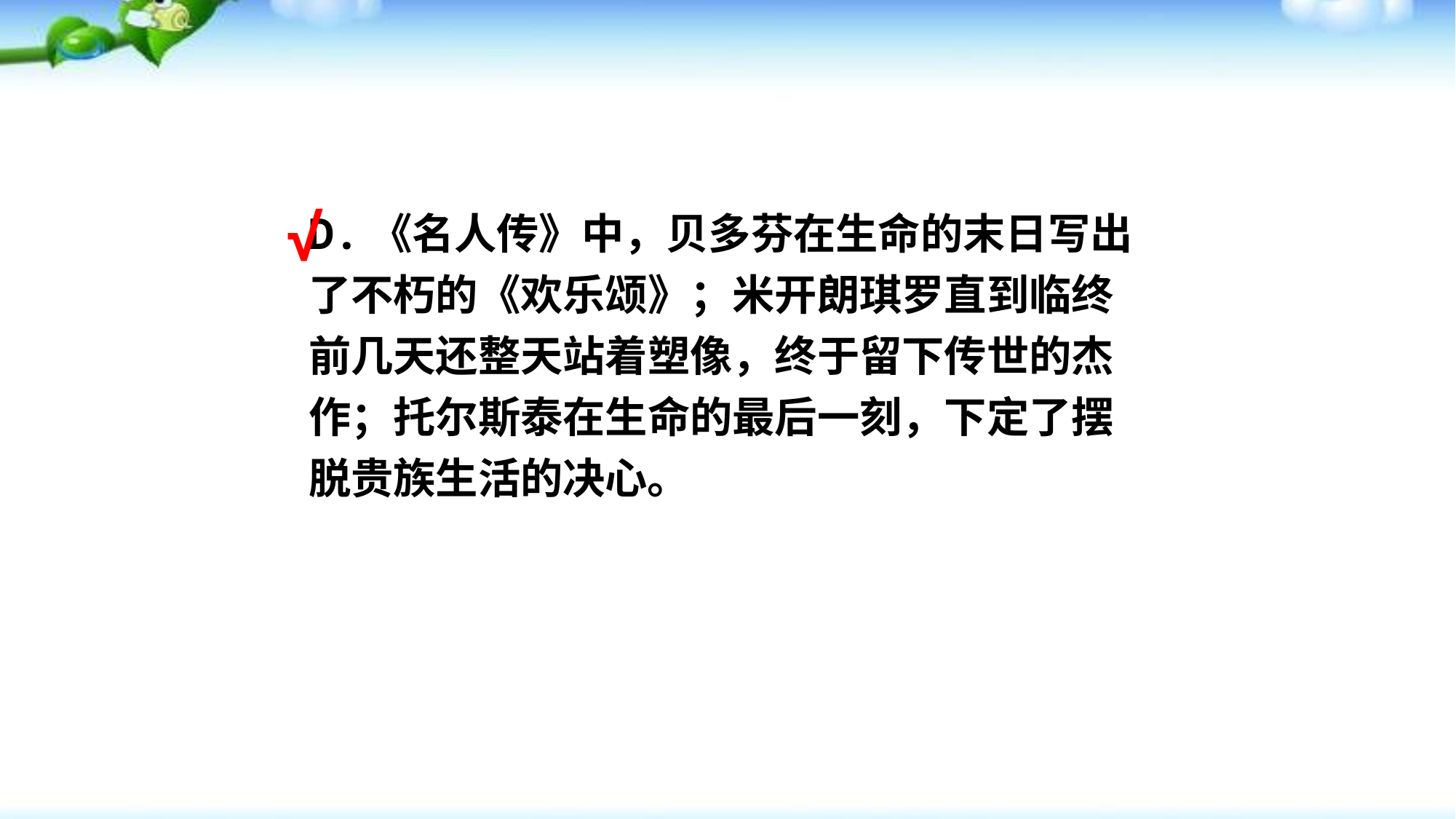

√
D.《名人传》中，贝多芬在生命的末日写出了不朽的《欢乐颂》；米开朗琪罗直到临终前几天还整天站着塑像，终于留下传世的杰作；托尔斯泰在生命的最后一刻，下定了摆脱贵族生活的决心。